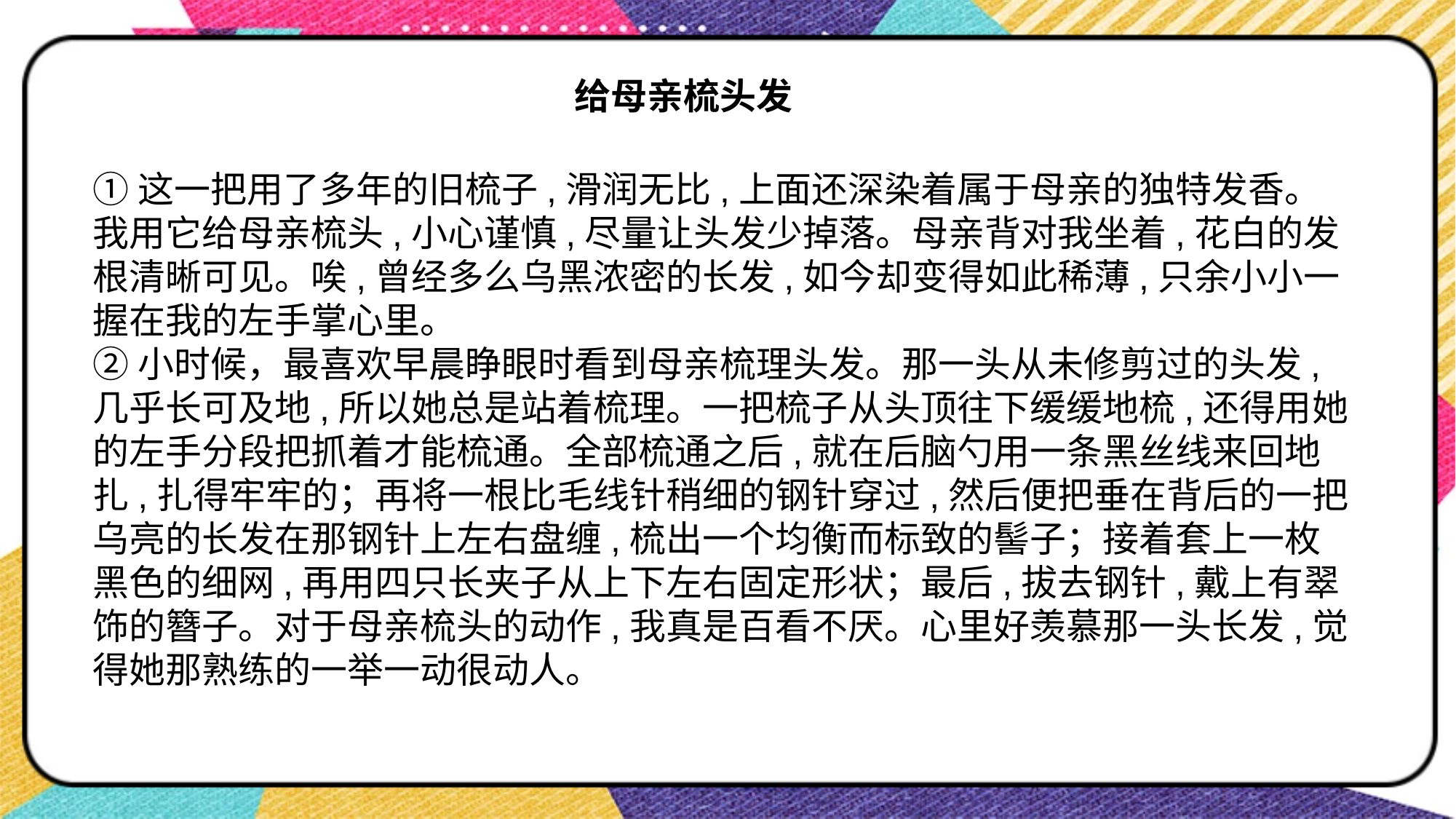

给母亲梳头发
①这一把用了多年的旧梳子,滑润无比,上面还深染着属于母亲的独特发香。我用它给母亲梳头,小心谨慎,尽量让头发少掉落。母亲背对我坐着,花白的发根清晰可见。唉,曾经多么乌黑浓密的长发,如今却变得如此稀薄,只余小小一握在我的左手掌心里。
②小时候，最喜欢早晨睁眼时看到母亲梳理头发。那一头从未修剪过的头发,几乎长可及地,所以她总是站着梳理。一把梳子从头顶往下缓缓地梳,还得用她的左手分段把抓着才能梳通。全部梳通之后,就在后脑勺用一条黑丝线来回地扎,扎得牢牢的；再将一根比毛线针稍细的钢针穿过,然后便把垂在背后的一把乌亮的长发在那钢针上左右盘缠,梳出一个均衡而标致的髻子；接着套上一枚黑色的细网,再用四只长夹子从上下左右固定形状；最后,拔去钢针,戴上有翠饰的簪子。对于母亲梳头的动作,我真是百看不厌。心里好羡慕那一头长发,觉得她那熟练的一举一动很动人。